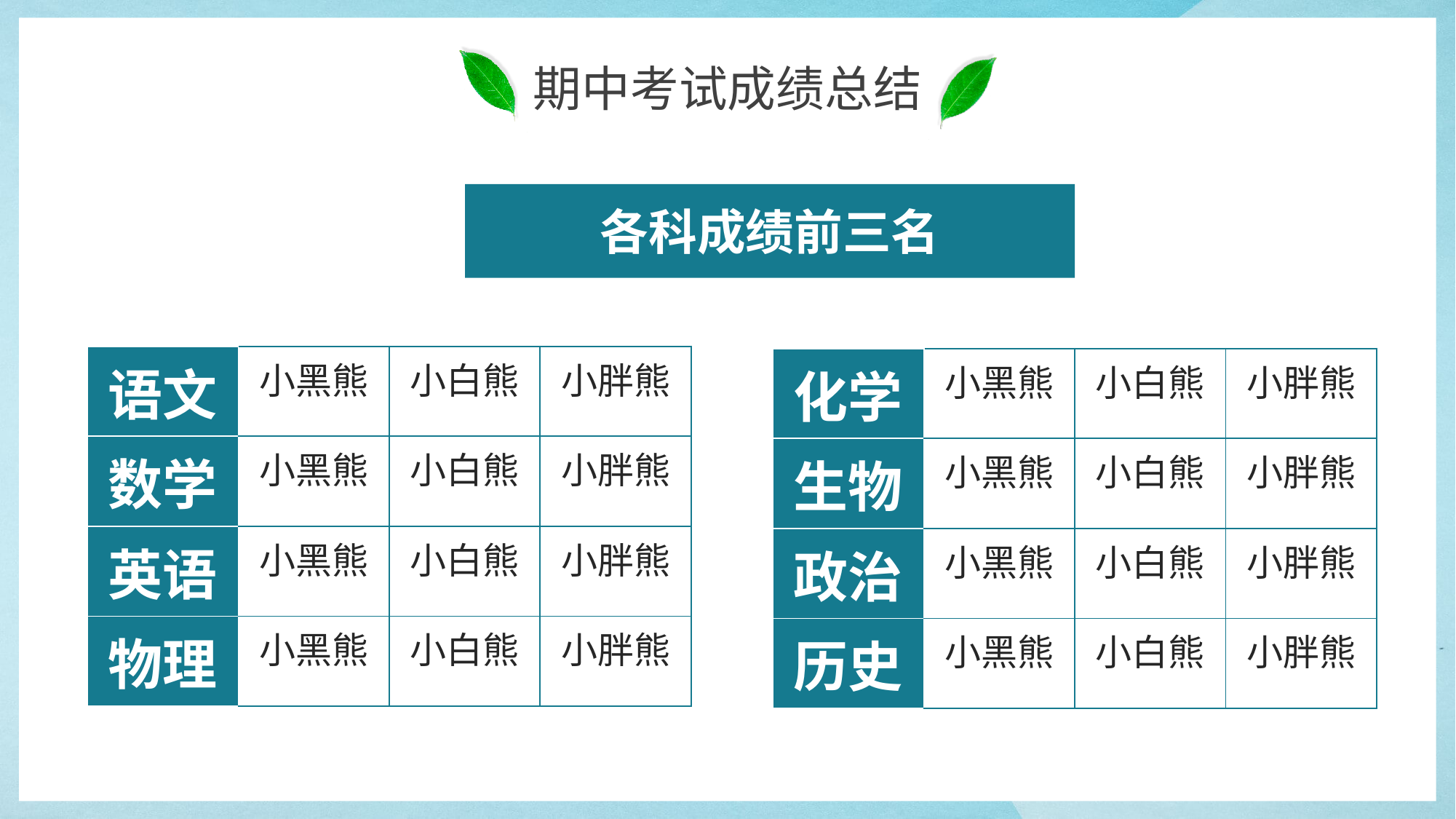

各科成绩前三名
| 语文 | 小黑熊 | 小白熊 | 小胖熊 |
| --- | --- | --- | --- |
| 数学 | 小黑熊 | 小白熊 | 小胖熊 |
| 英语 | 小黑熊 | 小白熊 | 小胖熊 |
| 物理 | 小黑熊 | 小白熊 | 小胖熊 |
| 化学 | 小黑熊 | 小白熊 | 小胖熊 |
| --- | --- | --- | --- |
| 生物 | 小黑熊 | 小白熊 | 小胖熊 |
| 政治 | 小黑熊 | 小白熊 | 小胖熊 |
| 历史 | 小黑熊 | 小白熊 | 小胖熊 |